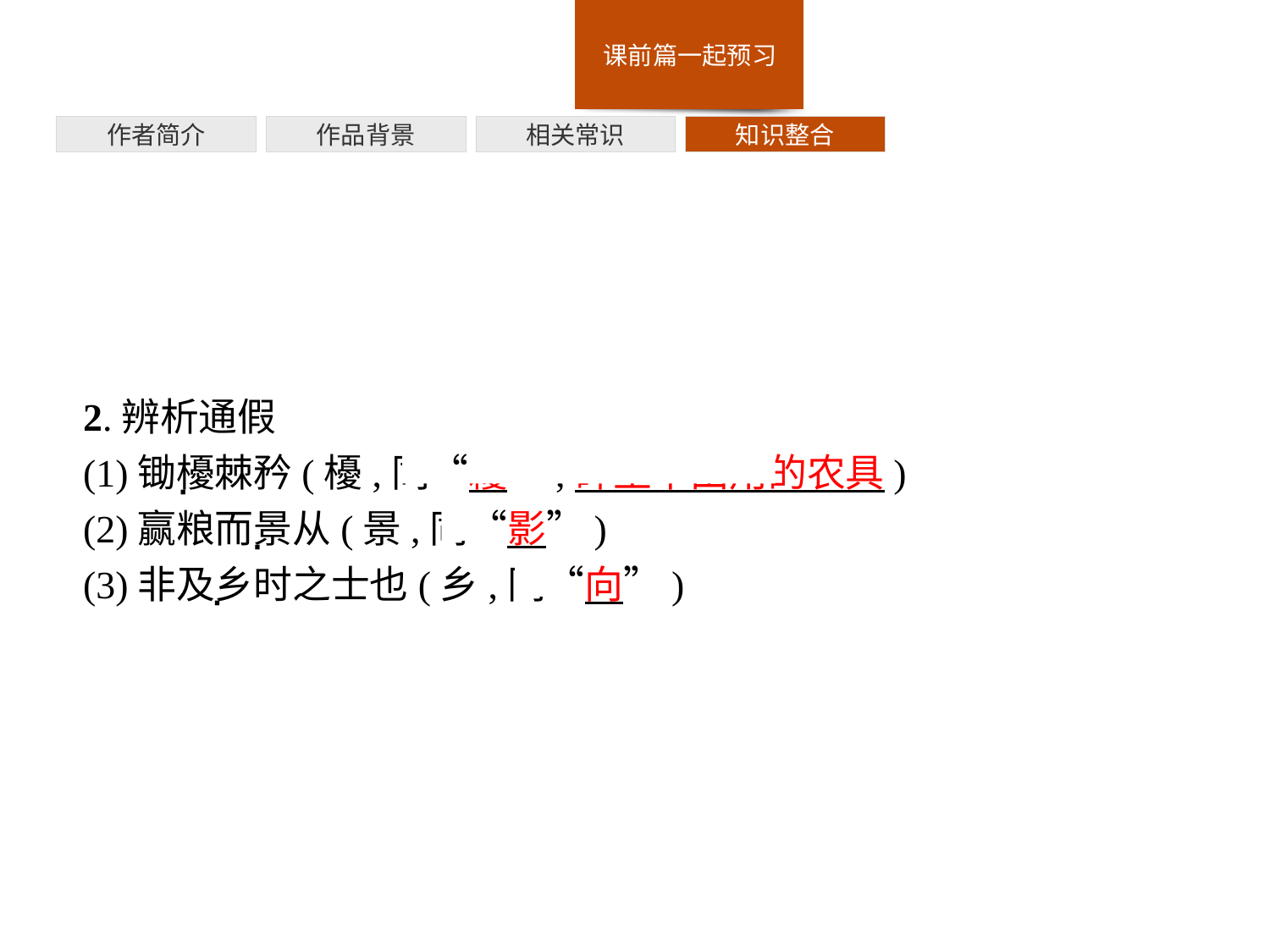

作者简介
作品背景
相关常识
知识整合
2.辨析通假
(1)锄櫌棘矜(櫌,同“耰”,碎土平田用的农具)
(2)赢粮而景从(景,同“影”)
(3)非及乡时之士也(乡,同“向”)
·
·
·